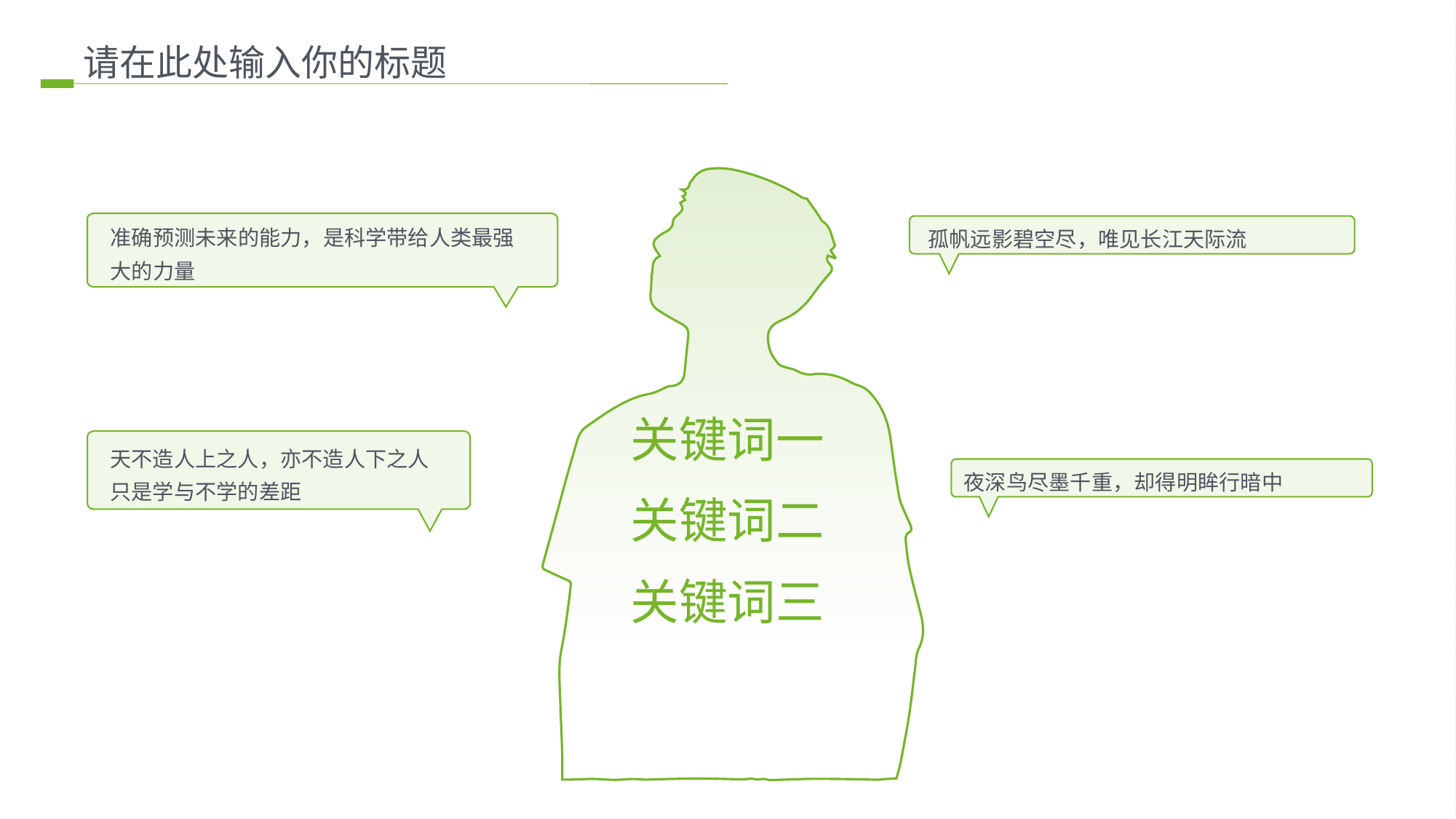

请在此处输入你的标题

孤帆远影碧空尽，唯见长江天际流

准确预测未来的能力，是科学带给人类最强大的力量
关键词一

天不造人上之人，亦不造人下之人
只是学与不学的差距
夜深鸟尽墨千重，却得明眸行暗中

关键词二

关键词三